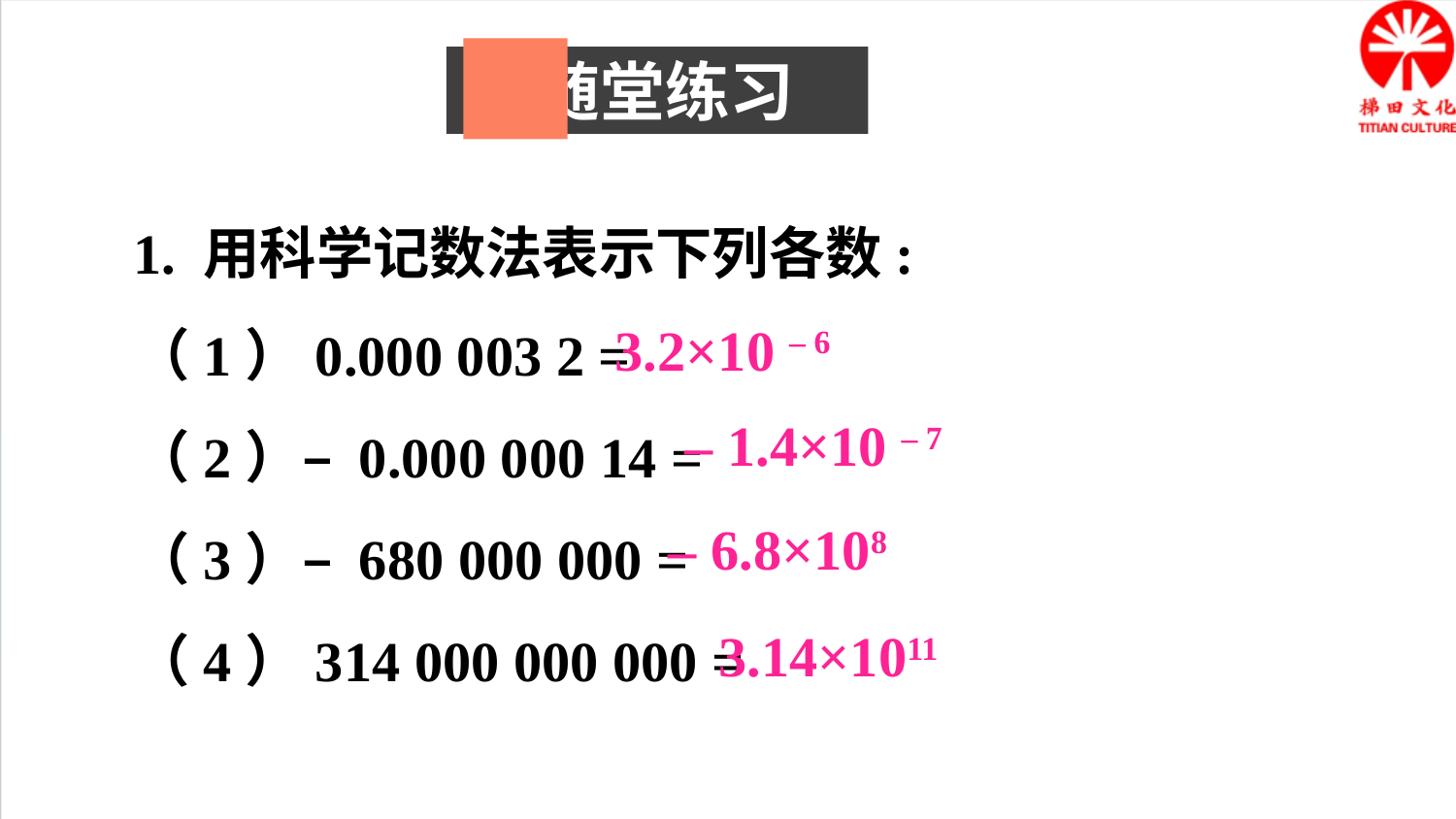

随堂练习
1. 用科学记数法表示下列各数:
（1）0.000 003 2 =
（2）– 0.000 000 14 =
（3）– 680 000 000 =
（4）314 000 000 000 =
3.2×10 – 6
– 1.4×10 – 7
– 6.8×108
3.14×1011